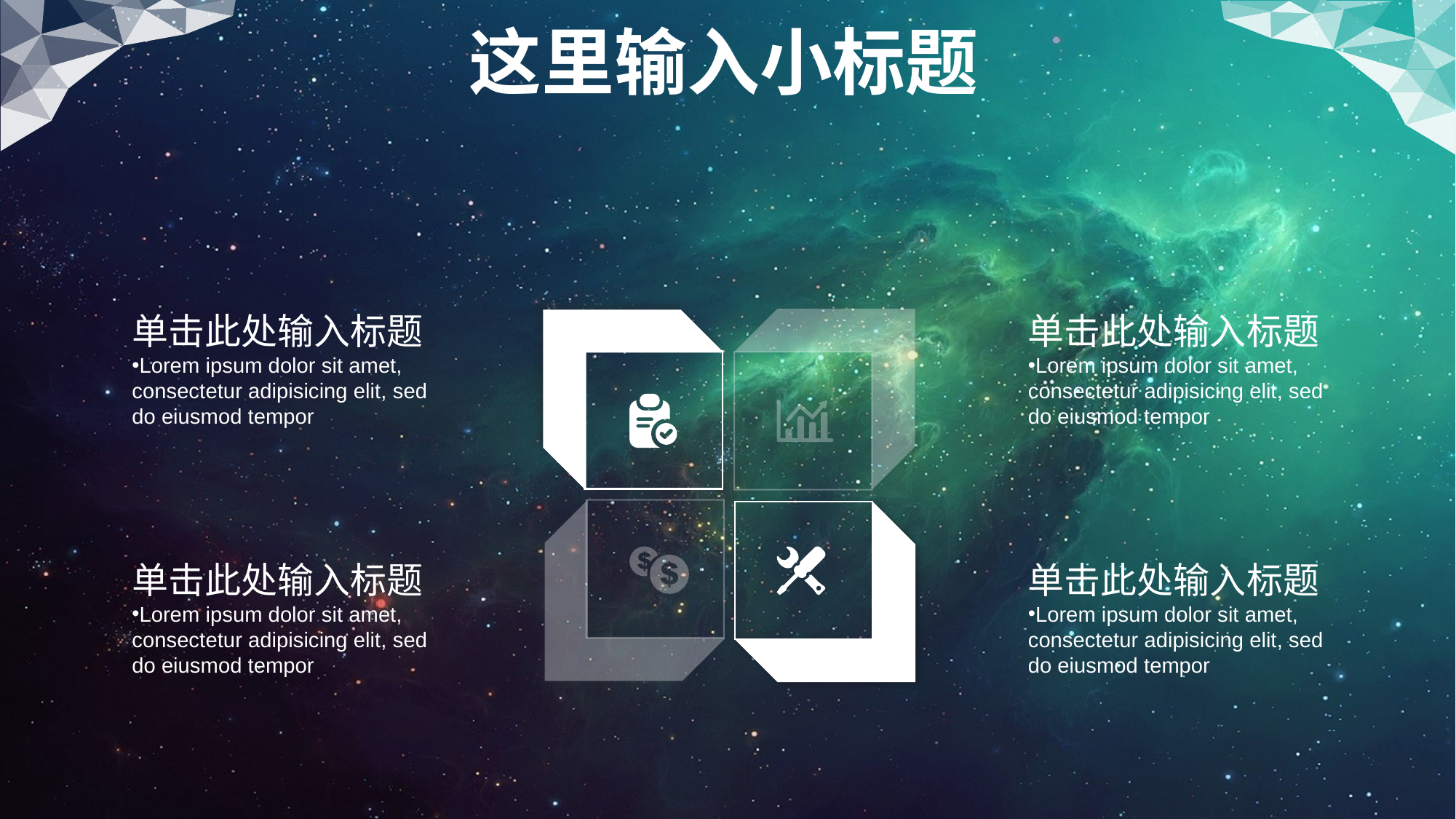

这里输入小标题
单击此处输入标题
Lorem ipsum dolor sit amet, consectetur adipisicing elit, sed do eiusmod tempor
单击此处输入标题
Lorem ipsum dolor sit amet, consectetur adipisicing elit, sed do eiusmod tempor

单击此处输入标题
Lorem ipsum dolor sit amet, consectetur adipisicing elit, sed do eiusmod tempor
单击此处输入标题
Lorem ipsum dolor sit amet, consectetur adipisicing elit, sed do eiusmod tempor